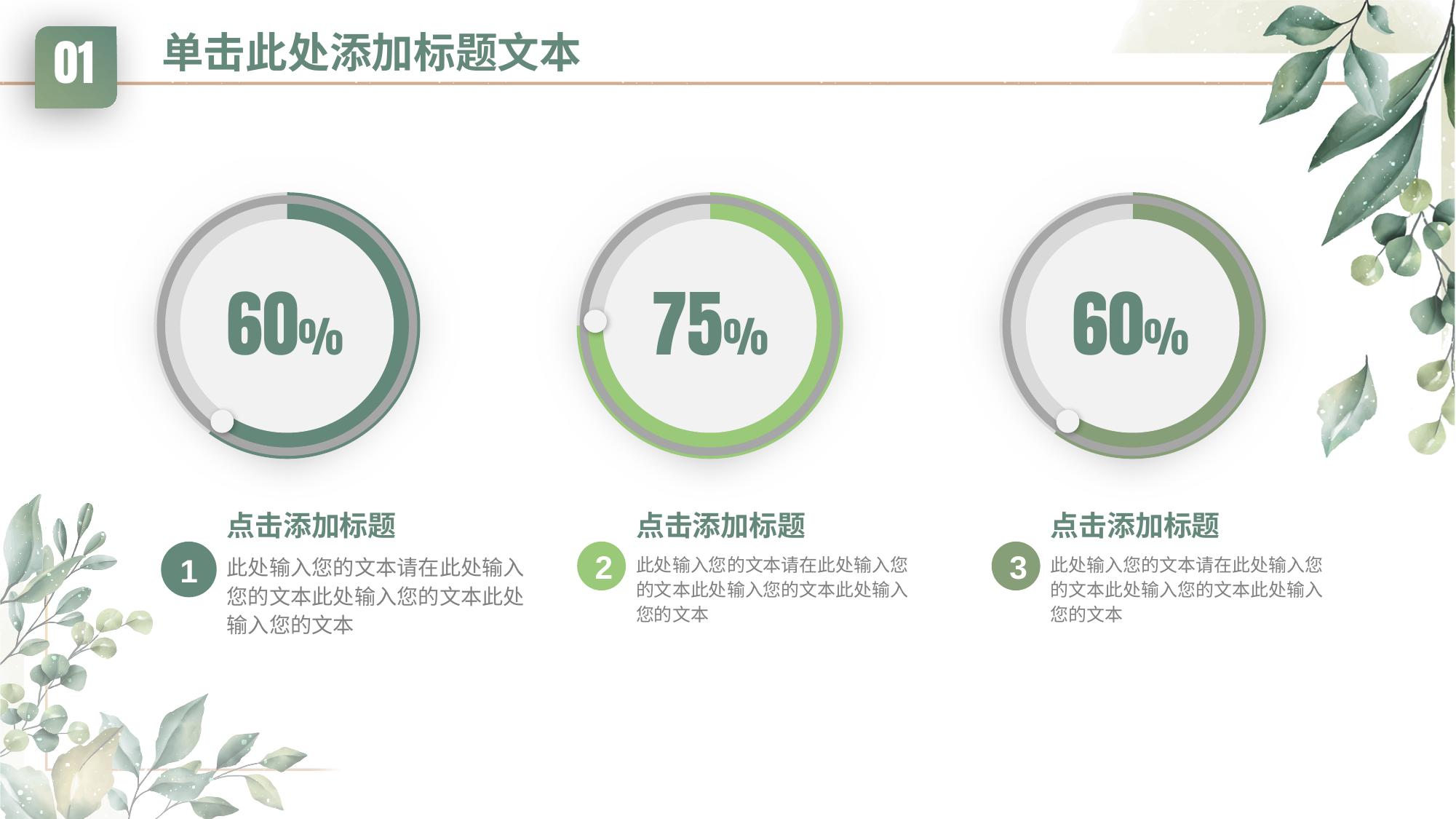

# 单击此处添加标题文本
01

### Chart

| Category | 销售额 |
|---|---|
| 第一季度 | 60.0 |
| 第二季度 | 40.0 |

### Chart

| Category | 销售额 |
|---|---|
| 第一季度 | 75.0 |
| 第二季度 | 25.0 |

### Chart

| Category | 销售额 |
|---|---|
| 第一季度 | 60.0 |
| 第二季度 | 40.0 |

60%
75%
60%

点击添加标题
2
此处输入您的文本请在此处输入您的文本此处输入您的文本此处输入您的文本
点击添加标题
3
此处输入您的文本请在此处输入您的文本此处输入您的文本此处输入您的文本
点击添加标题
1
此处输入您的文本请在此处输入您的文本此处输入您的文本此处输入您的文本